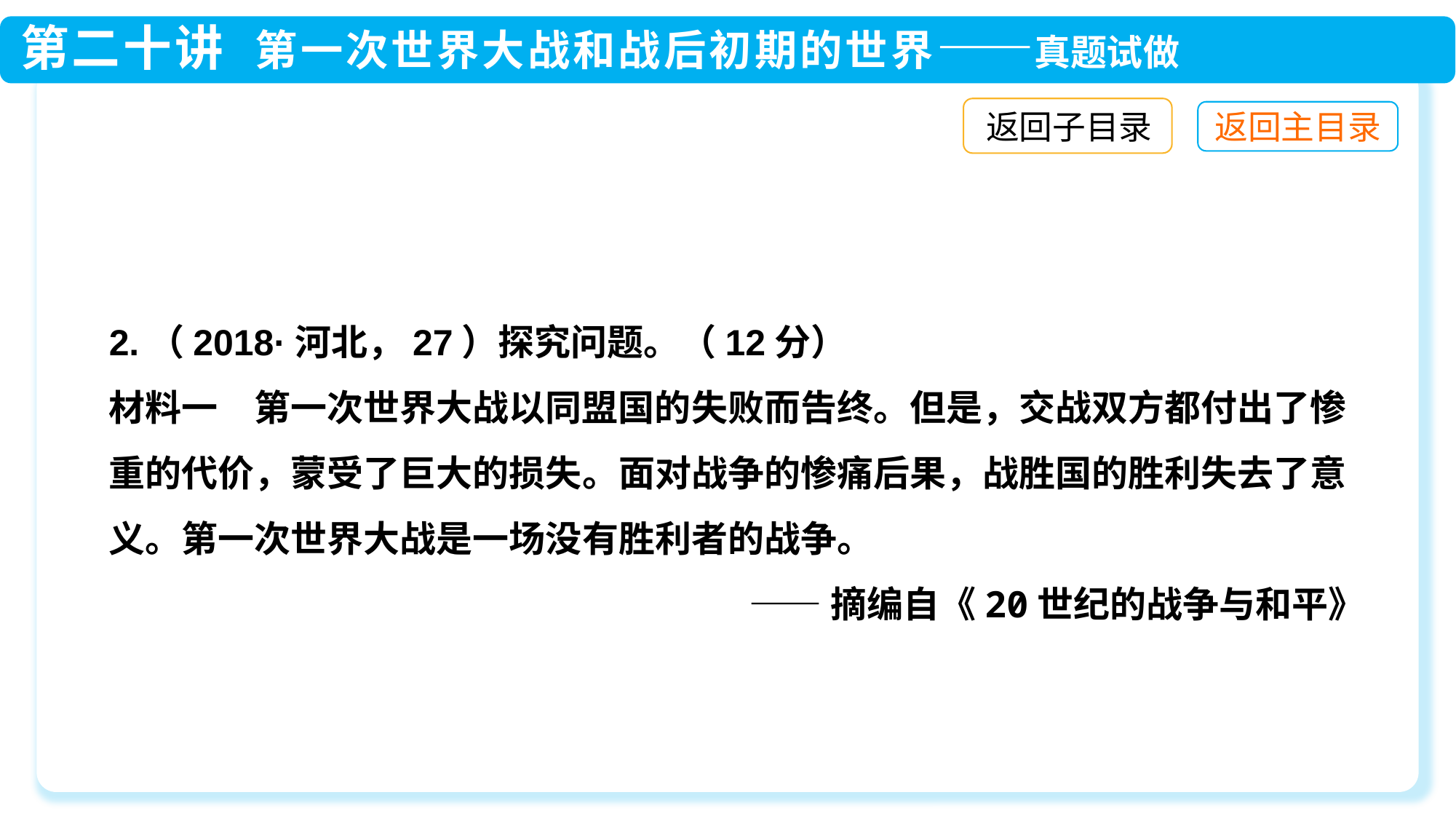

返回子目录
2.（2018·河北，27）探究问题。（12分）
材料一　第一次世界大战以同盟国的失败而告终。但是，交战双方都付出了惨重的代价，蒙受了巨大的损失。面对战争的惨痛后果，战胜国的胜利失去了意义。第一次世界大战是一场没有胜利者的战争。
——摘编自《20世纪的战争与和平》